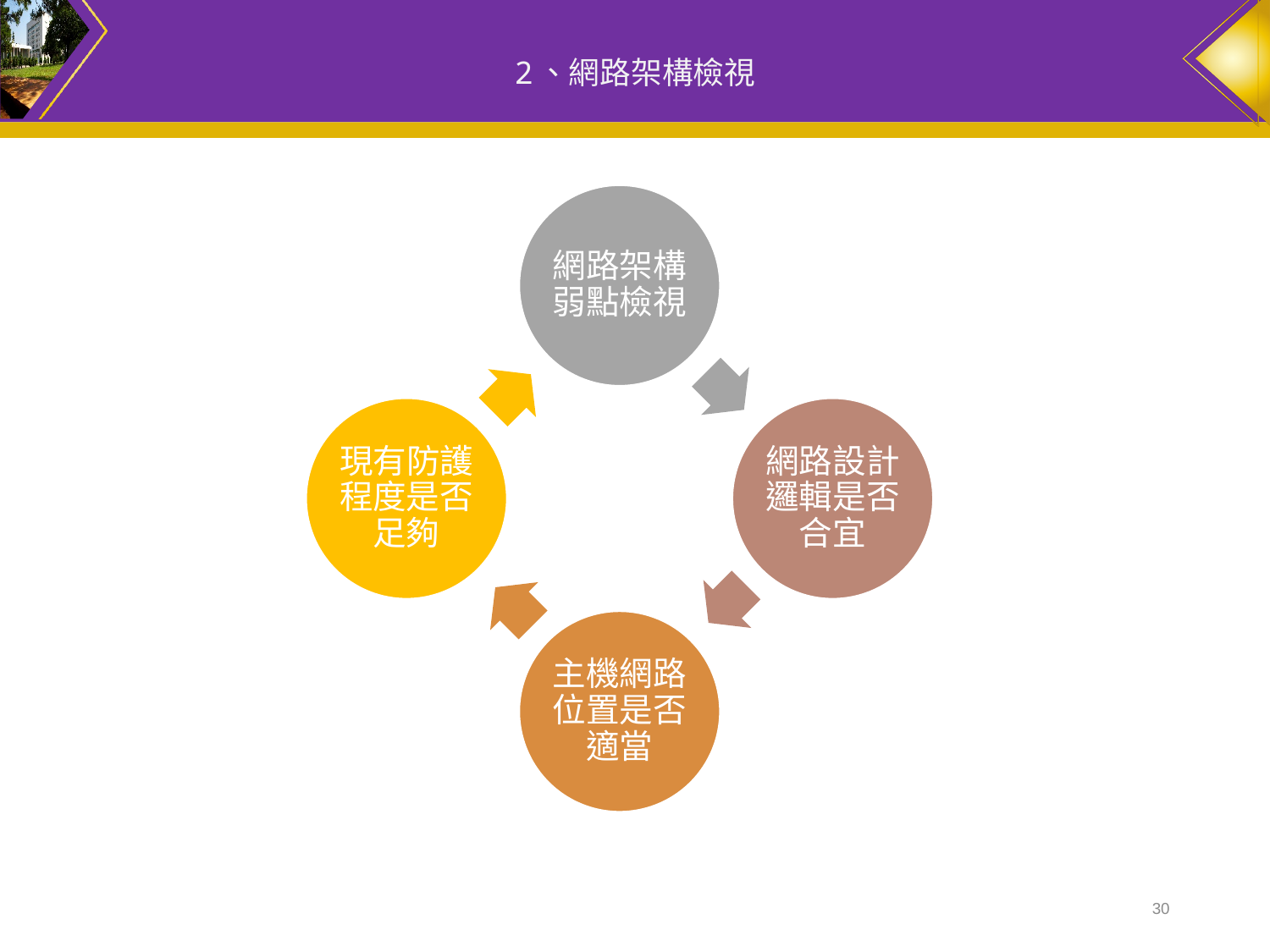

# 2、網路架構檢視
網路架構弱點檢視

網路設計邏輯是否合宜

主機網路位置是否適當

現有防護程度是否足夠

30